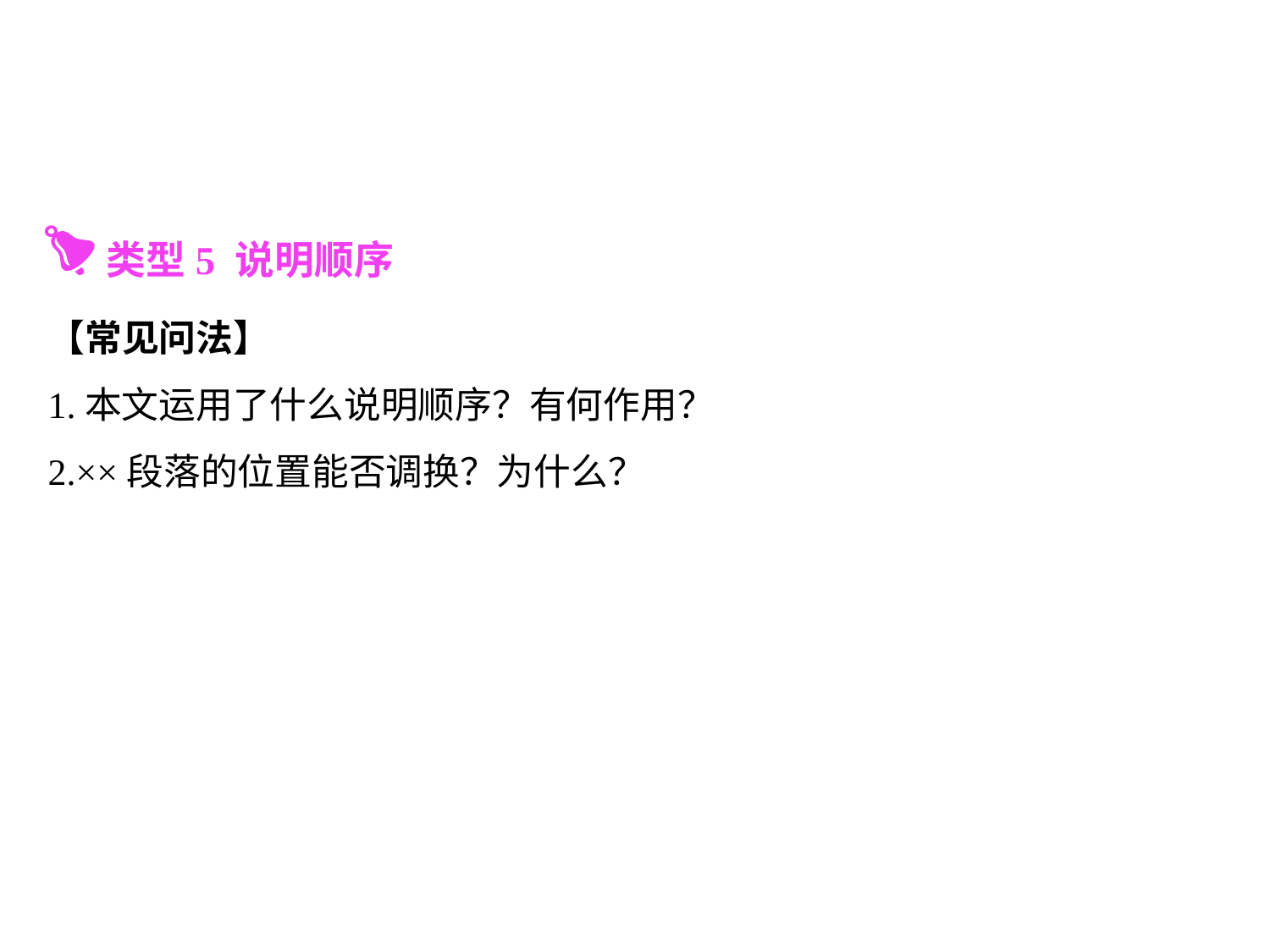

类型5 说明顺序

【常见问法】
1.本文运用了什么说明顺序？有何作用？
2.××段落的位置能否调换？为什么？